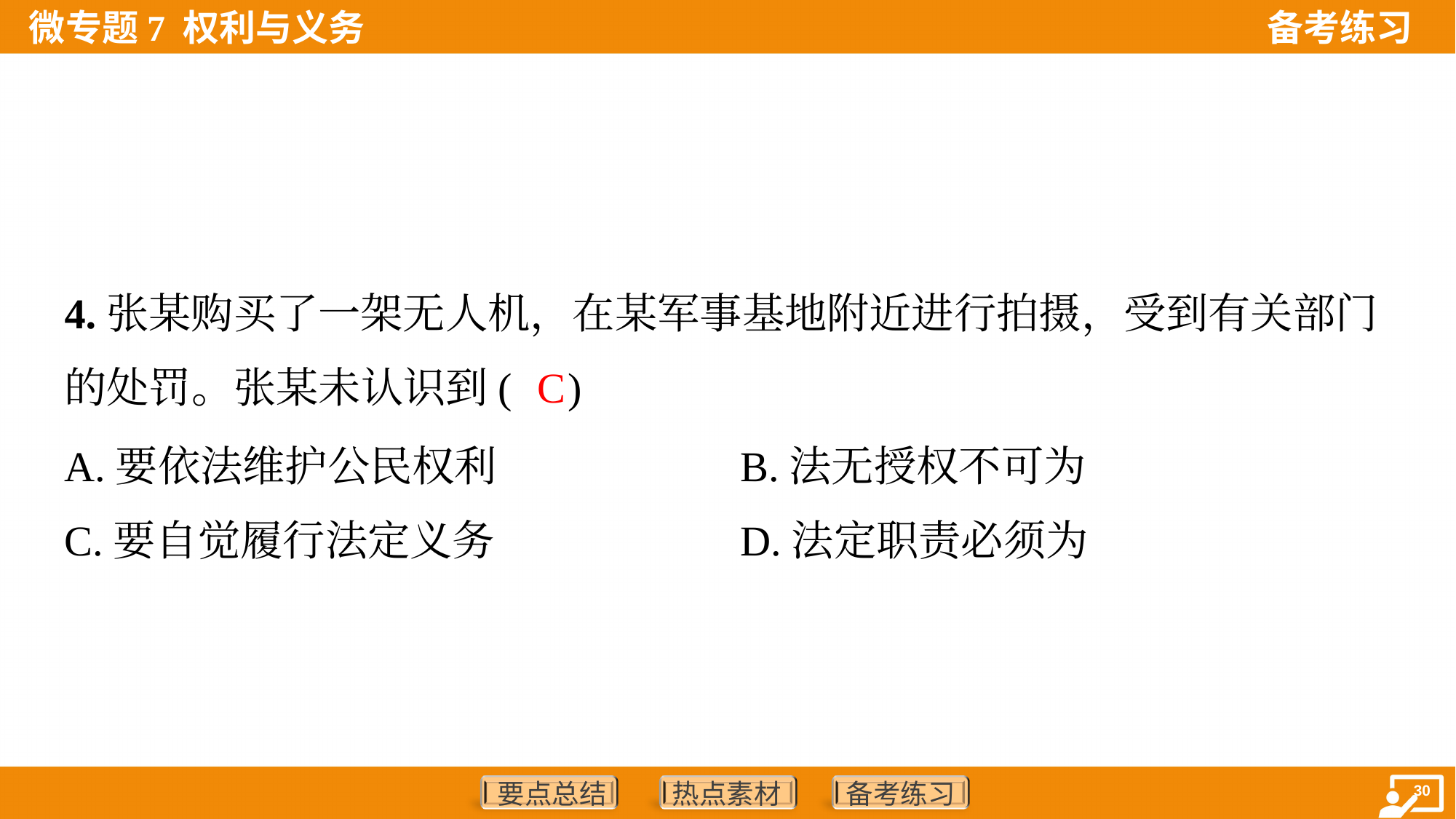

4.张某购买了一架无人机，在某军事基地附近进行拍摄，受到有关部门
的处罚。张某未认识到(     )
C
A.要依法维护公民权利	B.法无授权不可为
C.要自觉履行法定义务	D.法定职责必须为